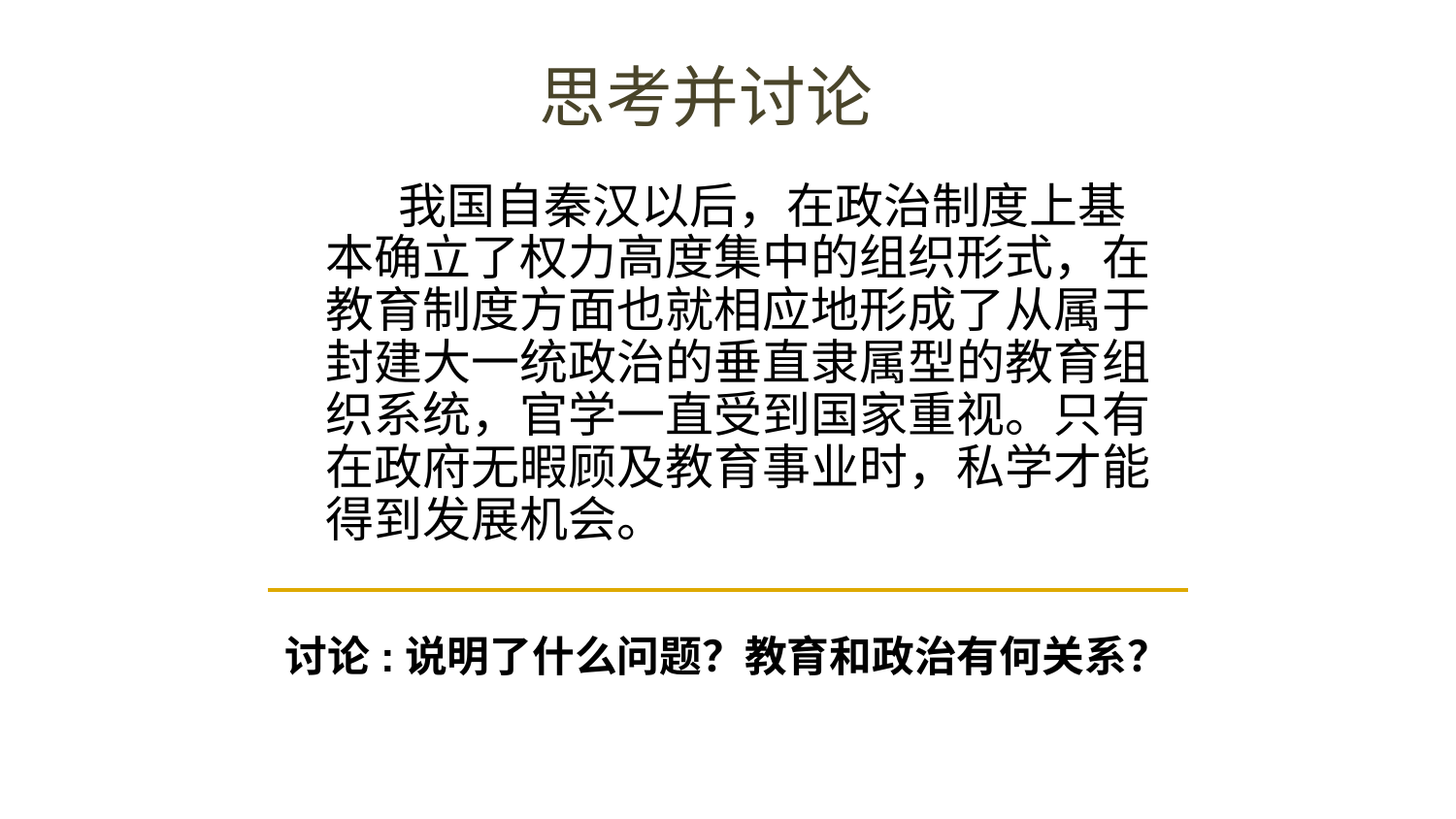

思考并讨论
我国自秦汉以后，在政治制度上基本确立了权力高度集中的组织形式，在教育制度方面也就相应地形成了从属于封建大一统政治的垂直隶属型的教育组织系统，官学一直受到国家重视。只有在政府无暇顾及教育事业时，私学才能得到发展机会。
讨论:说明了什么问题？教育和政治有何关系？